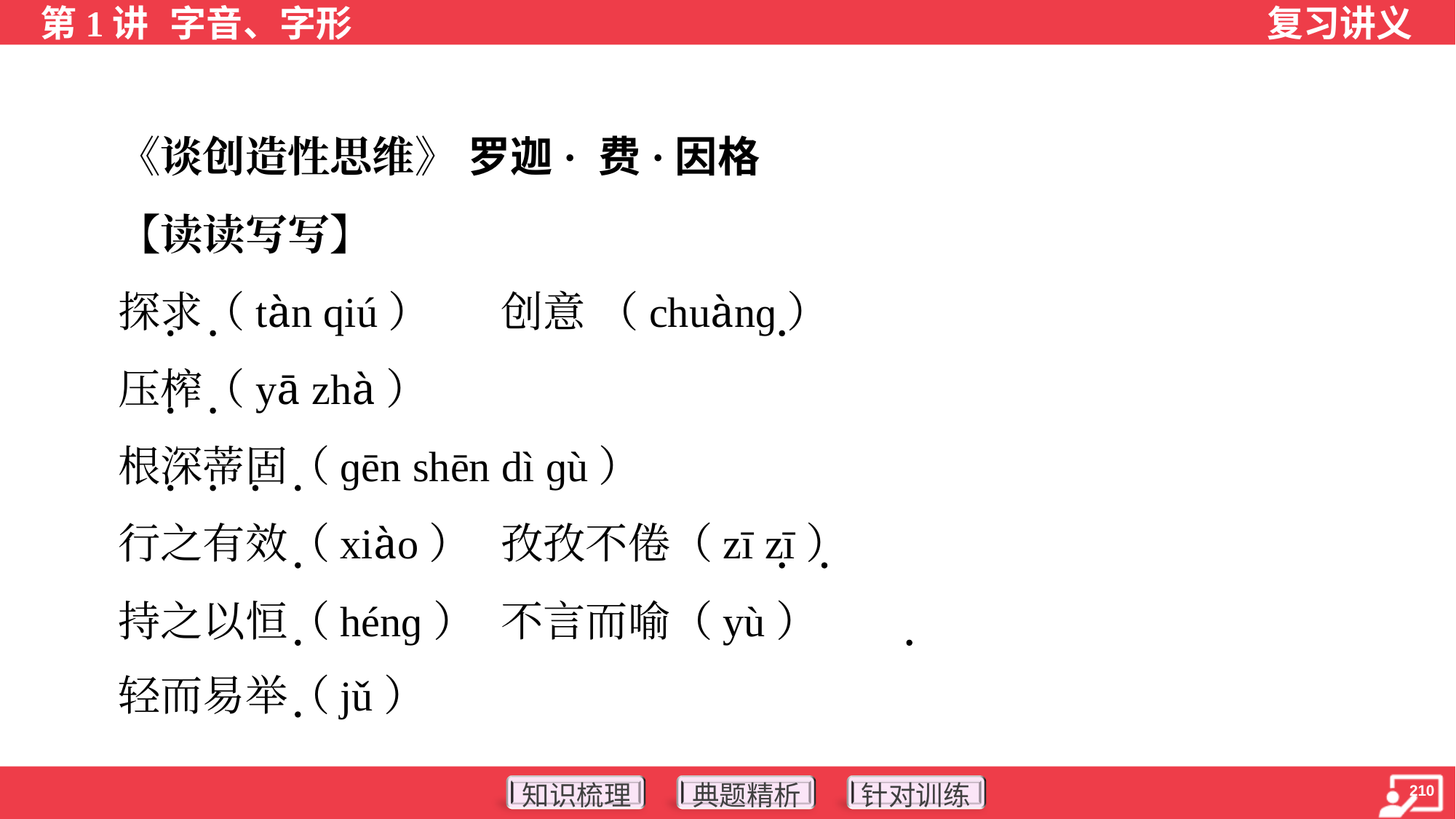

《谈创造性思维》 罗迦· 费·因格
    【读读写写】
    探求（tàn qiú）	创意 （chuànɡ）
    压榨（yā zhà）
    根深蒂固（ɡēn shēn dì ɡù）
    行之有效（xiào）	孜孜不倦（zī zī）
    持之以恒（hénɡ）	不言而喻（yù）
    轻而易举（jǔ）